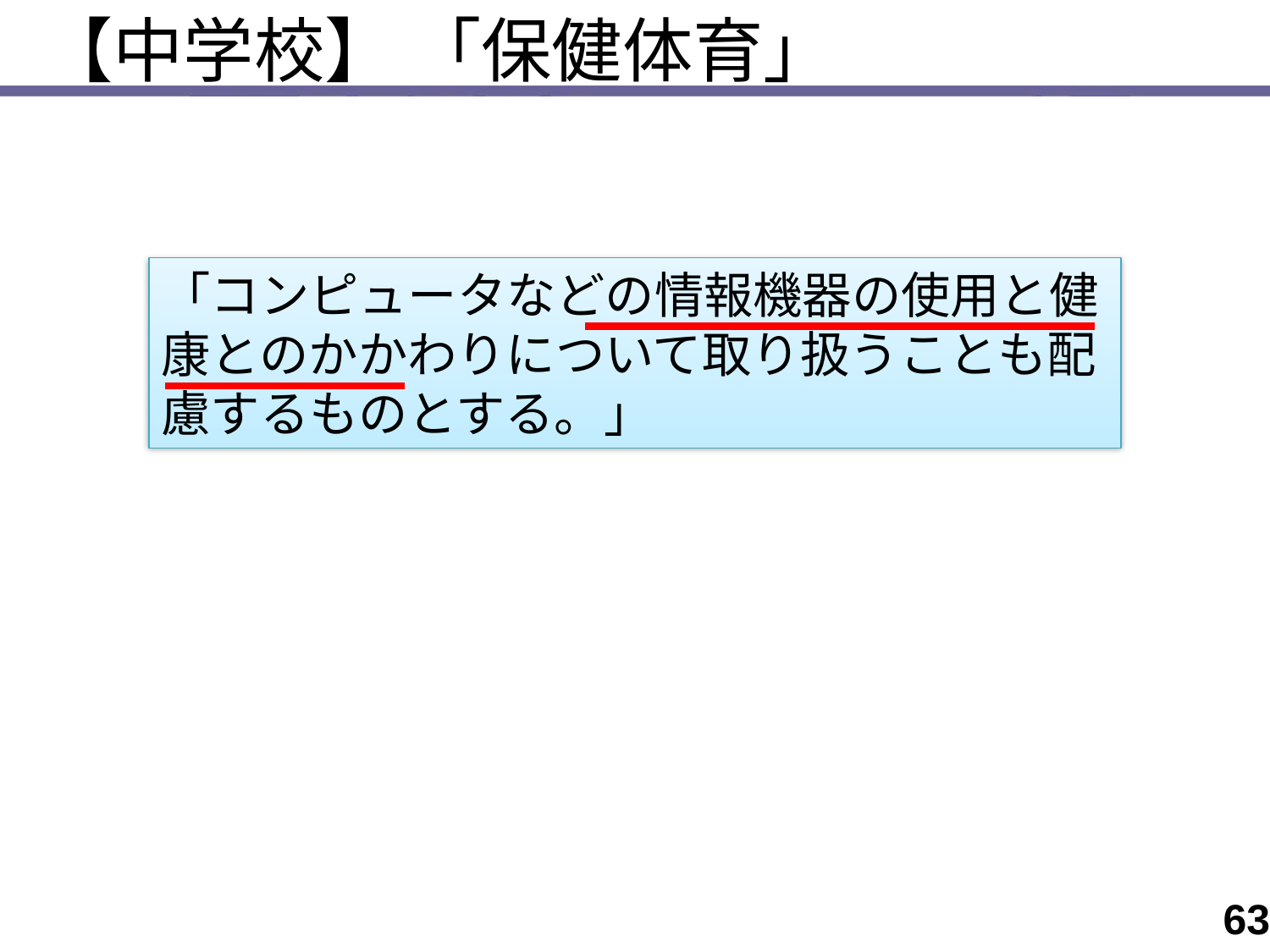

【中学校】 「保健体育」
「コンピュータなどの情報機器の使用と健康とのかかわりについて取り扱うことも配慮するものとする。」
63